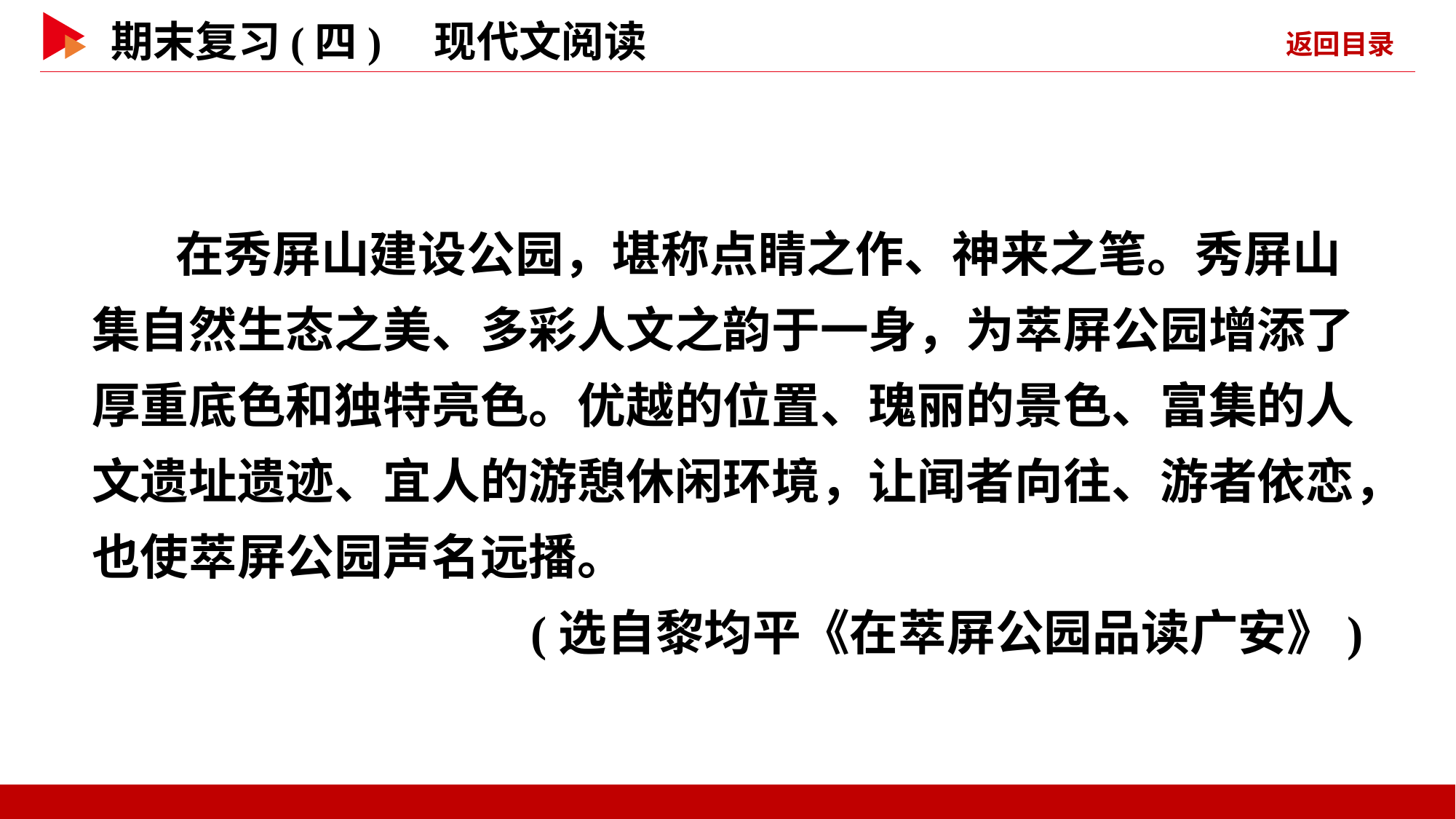

在秀屏山建设公园，堪称点睛之作、神来之笔。秀屏山集自然生态之美、多彩人文之韵于一身，为萃屏公园增添了厚重底色和独特亮色。优越的位置、瑰丽的景色、富集的人文遗址遗迹、宜人的游憩休闲环境，让闻者向往、游者依恋，也使萃屏公园声名远播。
(选自黎均平《在萃屏公园品读广安》)